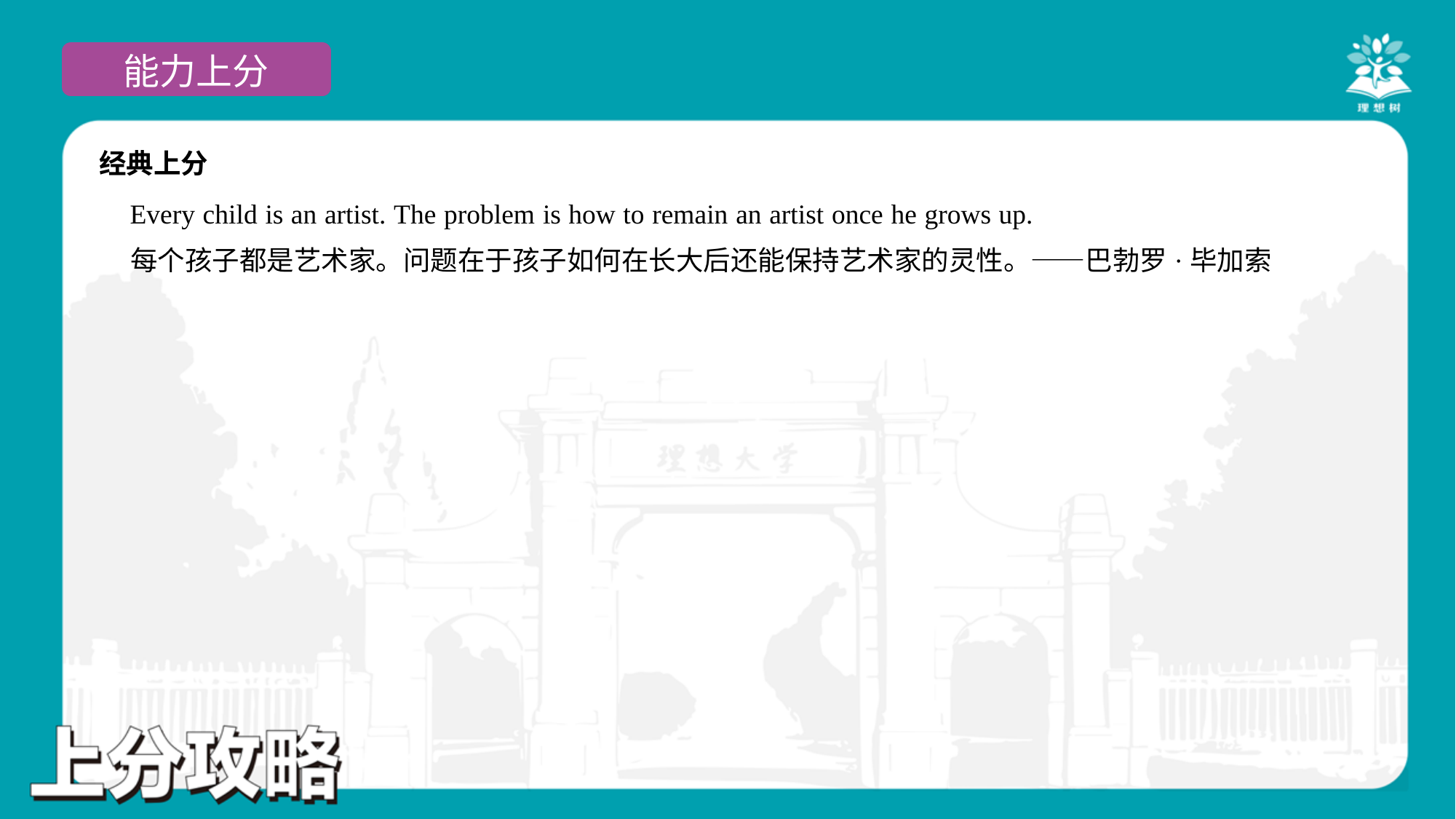

经典上分
    Every child is an artist. The problem is how to remain an artist once he grows up.
    每个孩子都是艺术家。问题在于孩子如何在长大后还能保持艺术家的灵性。——巴勃罗·毕加索